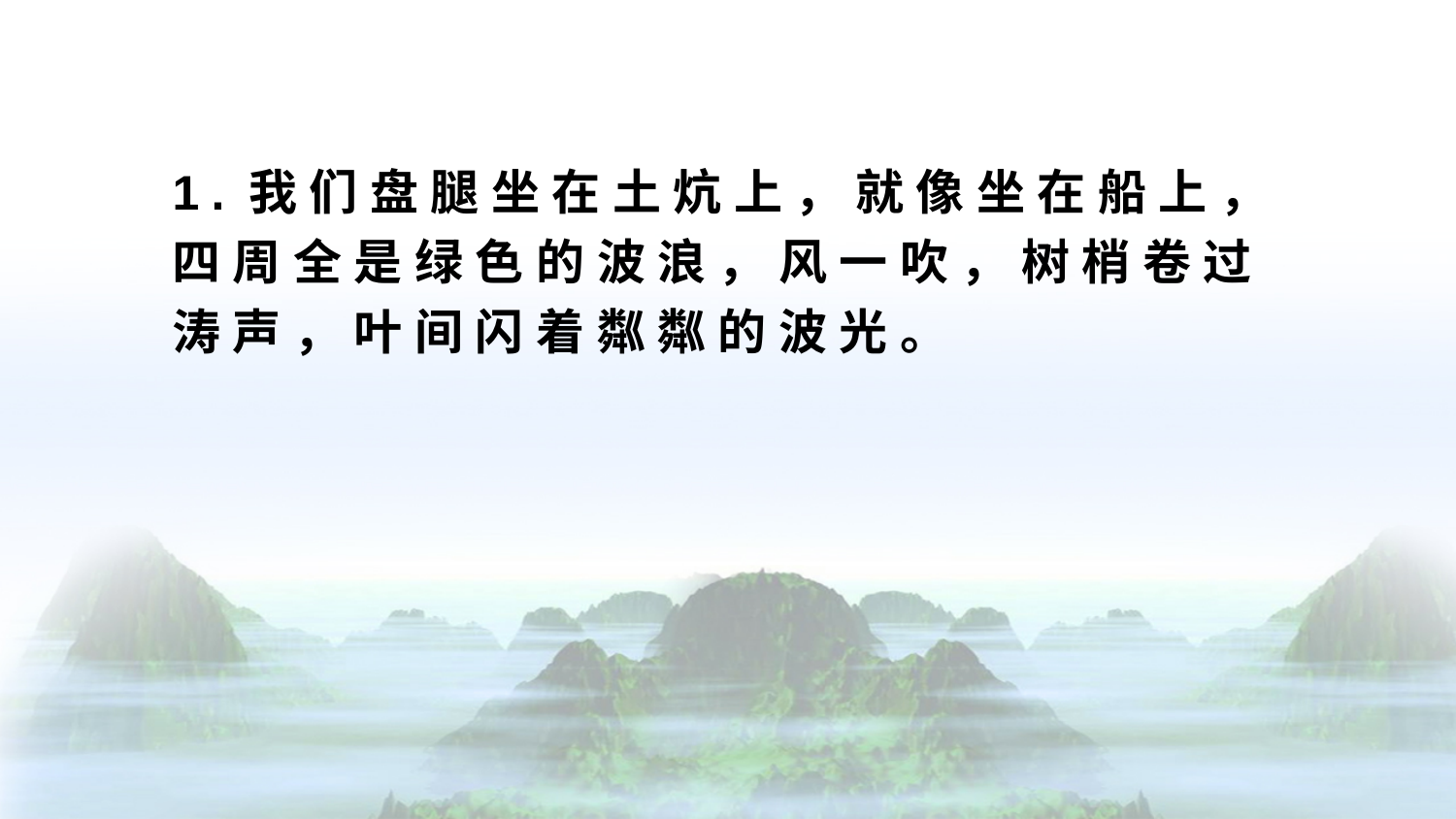

# 1.我们盘腿坐在土炕上，就像坐在船上，四周全是绿色的波浪，风一吹，树梢卷过涛声，叶间闪着粼粼的波光。